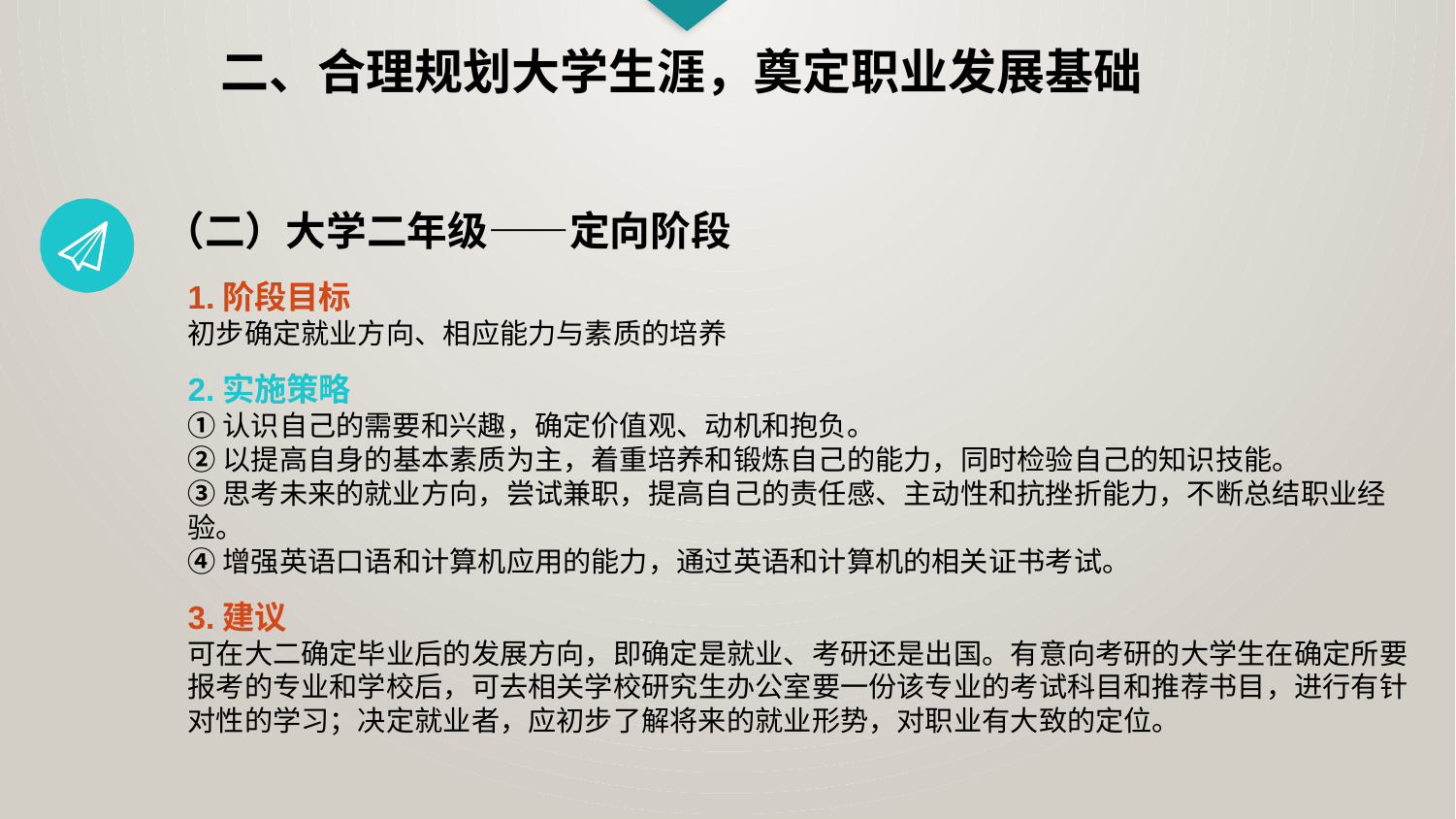

二、合理规划大学生涯，奠定职业发展基础

（二）大学二年级——定向阶段

1.阶段目标
初步确定就业方向、相应能力与素质的培养
2.实施策略
①认识自己的需要和兴趣，确定价值观、动机和抱负。
②以提高自身的基本素质为主，着重培养和锻炼自己的能力，同时检验自己的知识技能。
③思考未来的就业方向，尝试兼职，提高自己的责任感、主动性和抗挫折能力，不断总结职业经验。
④增强英语口语和计算机应用的能力，通过英语和计算机的相关证书考试。
3.建议
可在大二确定毕业后的发展方向，即确定是就业、考研还是出国。有意向考研的大学生在确定所要报考的专业和学校后，可去相关学校研究生办公室要一份该专业的考试科目和推荐书目，进行有针对性的学习；决定就业者，应初步了解将来的就业形势，对职业有大致的定位。
95